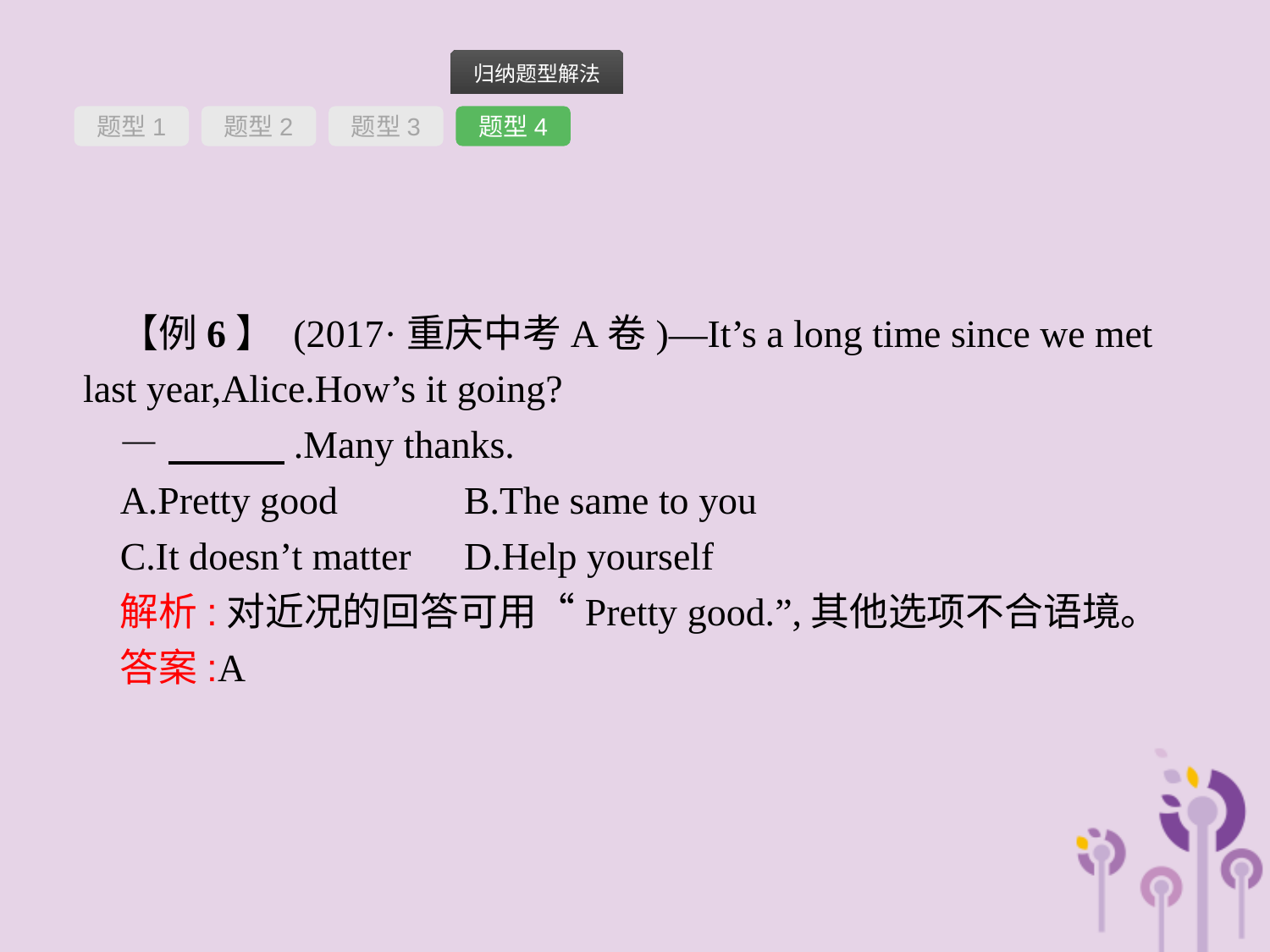

题型1
题型2
题型3
题型4
【例6】 (2017·重庆中考A卷)—It’s a long time since we met last year,Alice.How’s it going?
—　　　.Many thanks.
A.Pretty good	B.The same to you
C.It doesn’t matter	D.Help yourself
解析:对近况的回答可用“Pretty good.”,其他选项不合语境。
答案:A